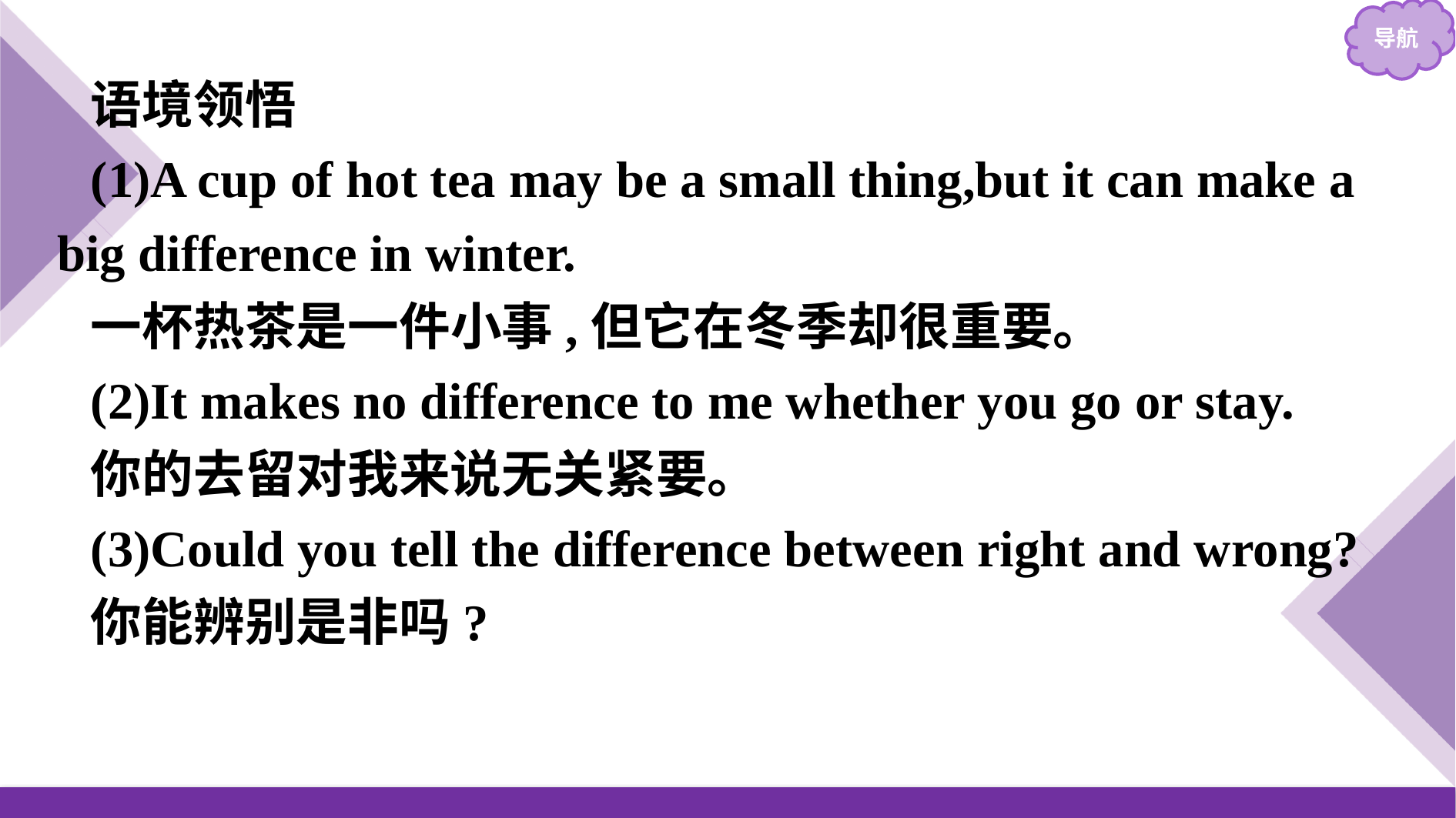

语境领悟
(1)A cup of hot tea may be a small thing,but it can make a big difference in winter.
一杯热茶是一件小事,但它在冬季却很重要。
(2)It makes no difference to me whether you go or stay.
你的去留对我来说无关紧要。
(3)Could you tell the difference between right and wrong?
你能辨别是非吗?